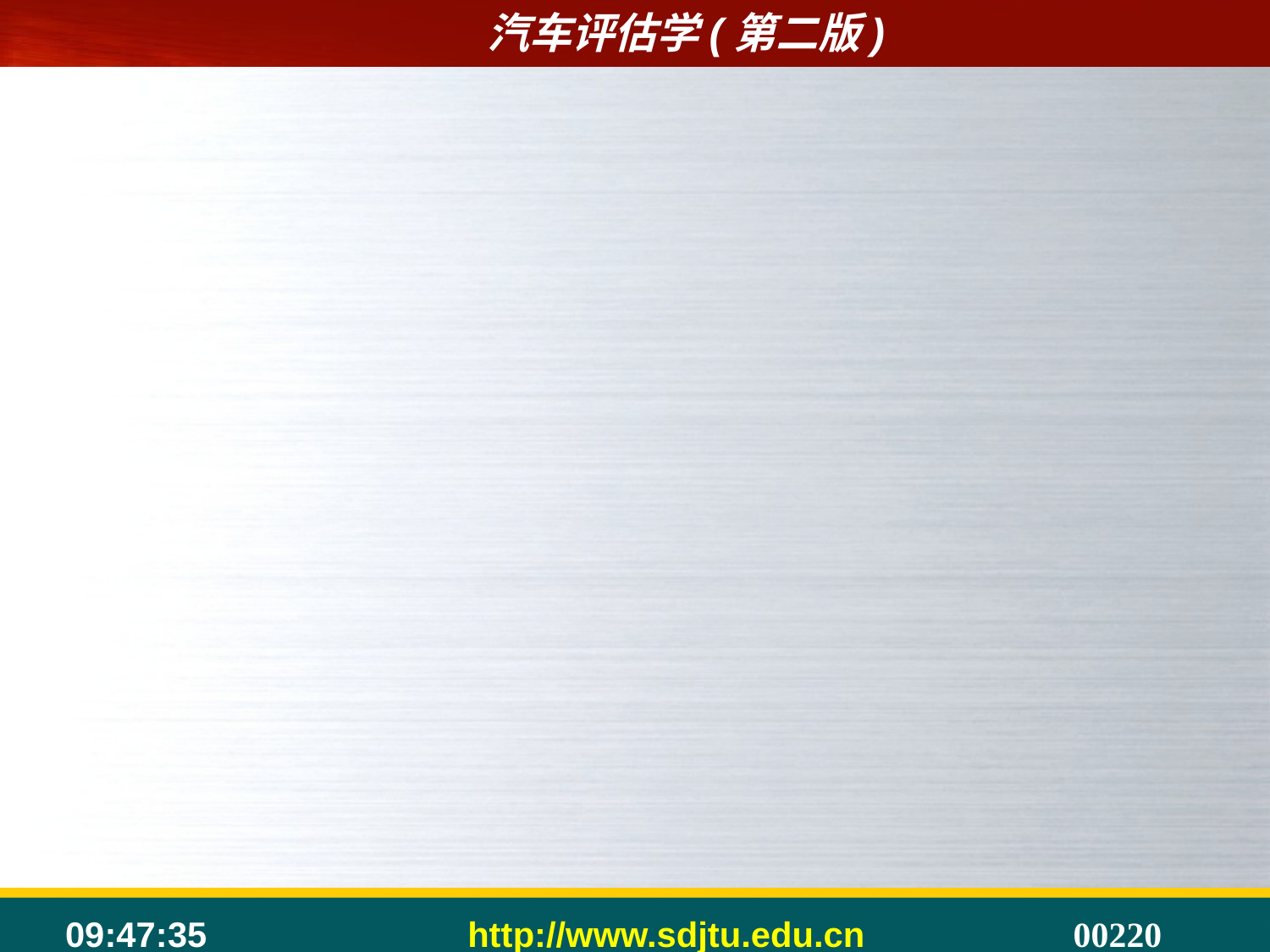

#
2.技能要求
	(1)二手车鉴定估价师的技能要求。
	（2）二手车高级鉴定估价师的技能要求。